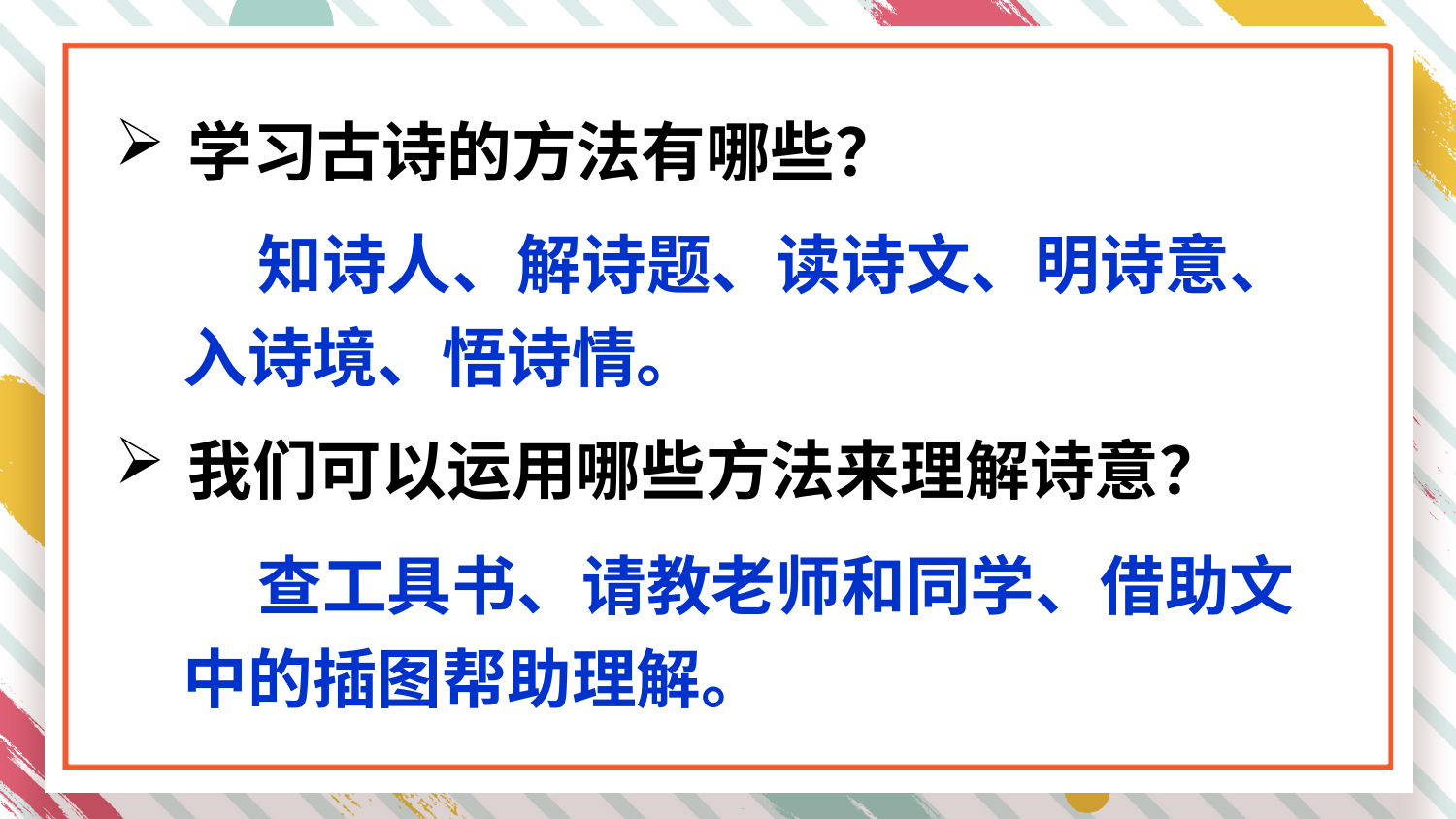

学习古诗的方法有哪些？
    知诗人、解诗题、读诗文、明诗意、入诗境、悟诗情。
我们可以运用哪些方法来理解诗意？
    查工具书、请教老师和同学、借助文中的插图帮助理解。